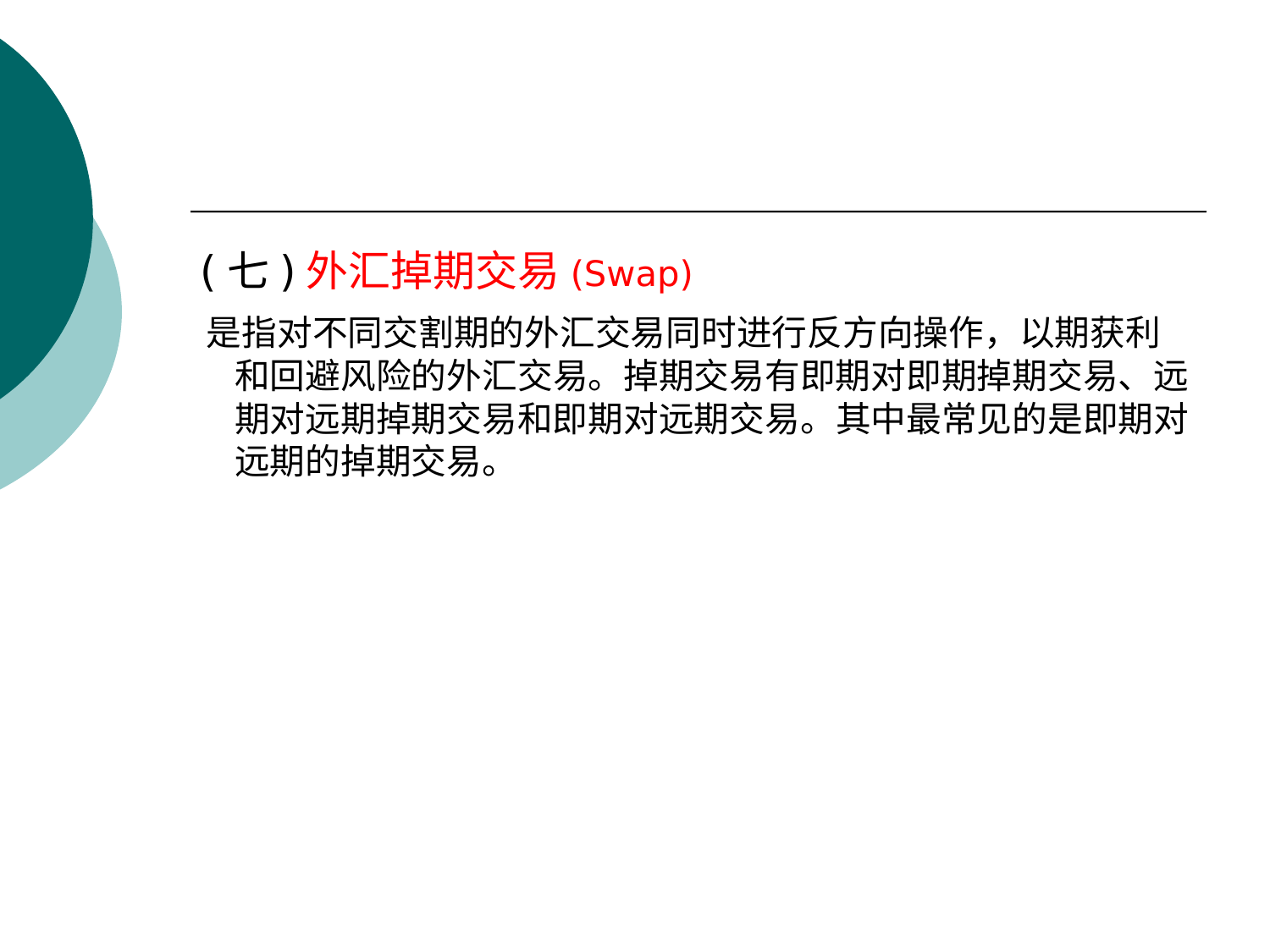

(七)外汇掉期交易(Swap)
 是指对不同交割期的外汇交易同时进行反方向操作，以期获利和回避风险的外汇交易。掉期交易有即期对即期掉期交易、远期对远期掉期交易和即期对远期交易。其中最常见的是即期对远期的掉期交易。